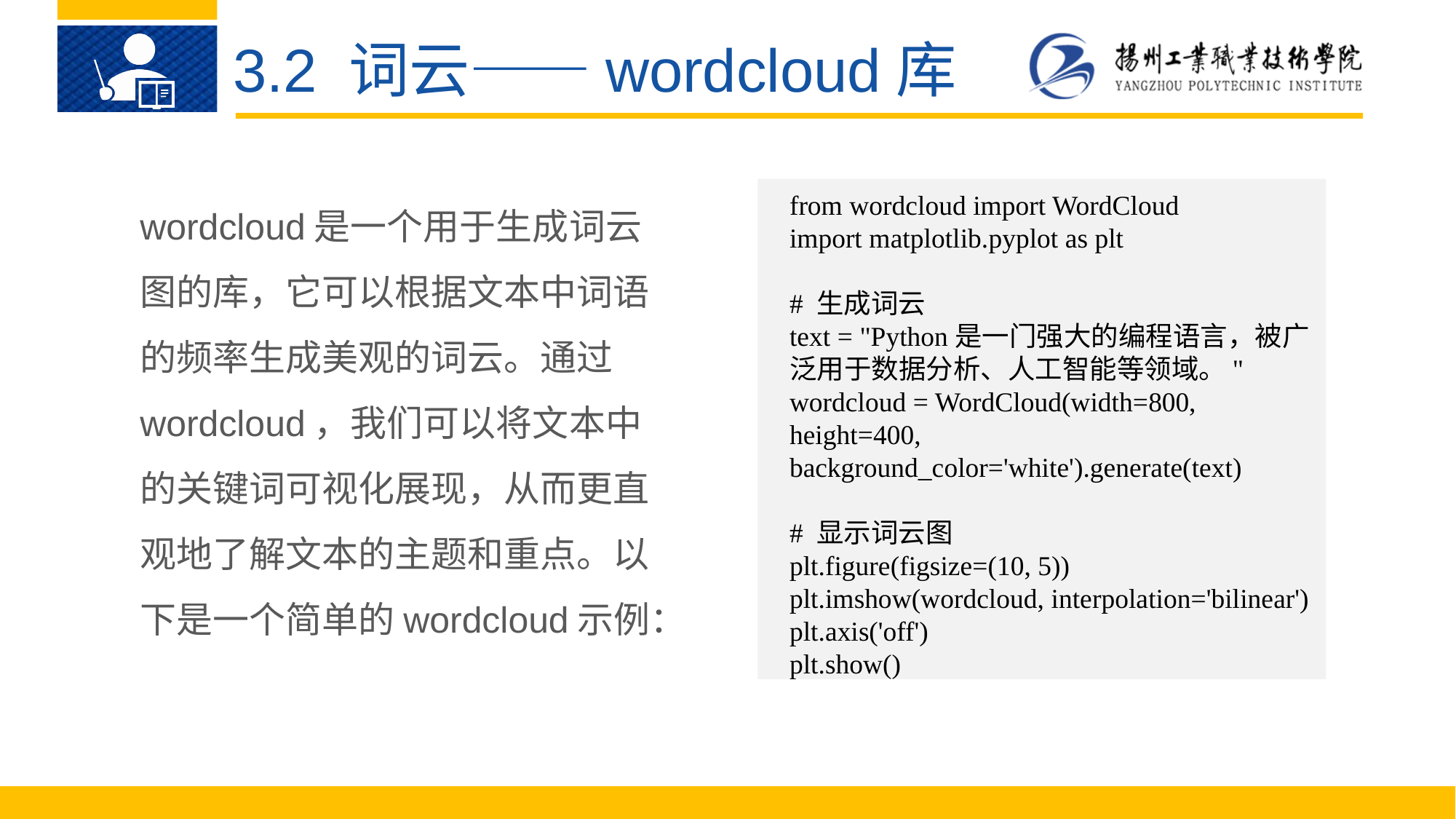

3.2 词云——wordcloud库
wordcloud是一个用于生成词云图的库，它可以根据文本中词语的频率生成美观的词云。通过wordcloud，我们可以将文本中的关键词可视化展现，从而更直观地了解文本的主题和重点。以下是一个简单的wordcloud示例：
from wordcloud import WordCloud
import matplotlib.pyplot as plt

# 生成词云
text = "Python是一门强大的编程语言，被广泛用于数据分析、人工智能等领域。"
wordcloud = WordCloud(width=800, height=400, background_color='white').generate(text)

# 显示词云图
plt.figure(figsize=(10, 5))
plt.imshow(wordcloud, interpolation='bilinear')
plt.axis('off')
plt.show()